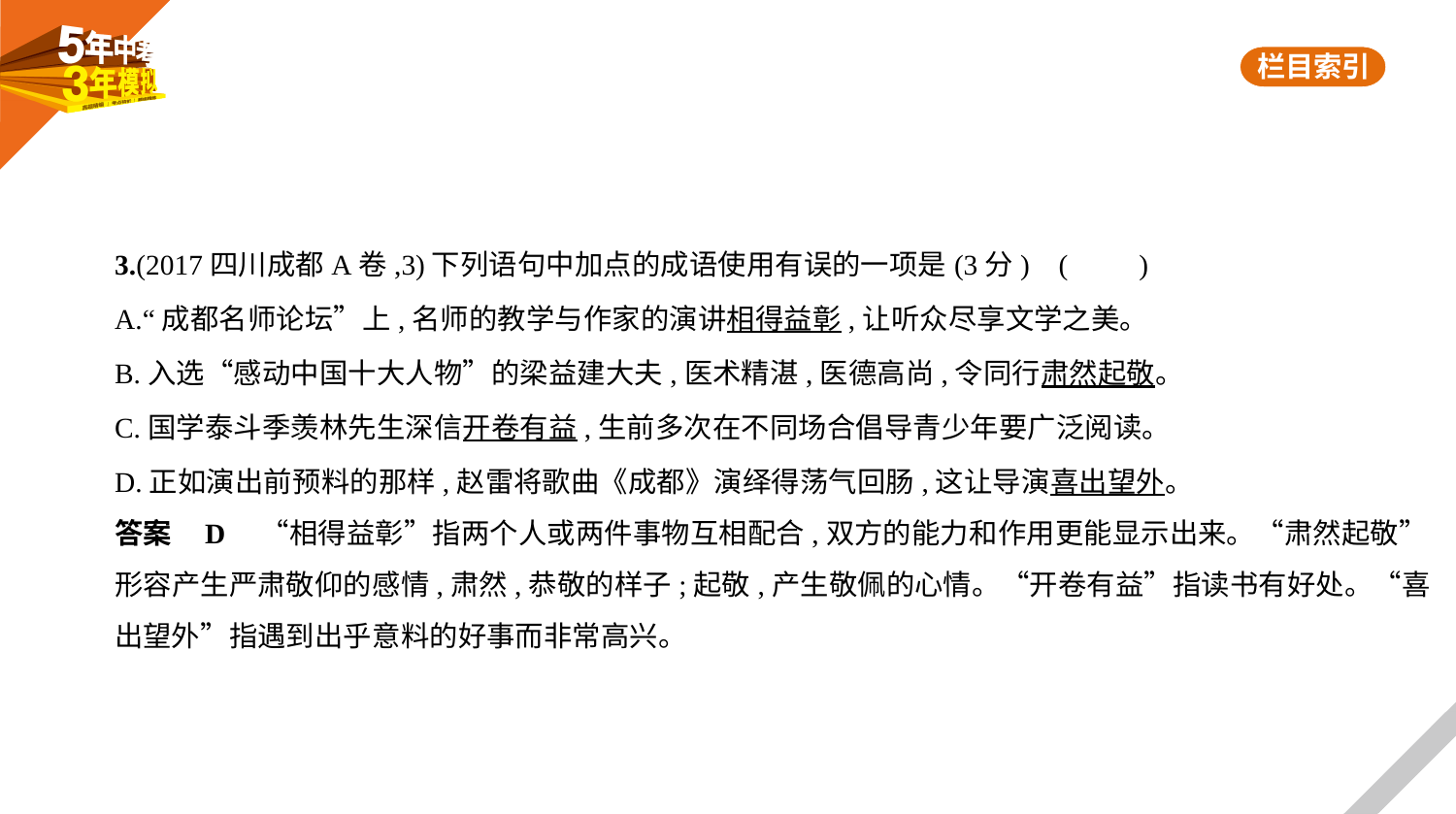

3.(2017四川成都A卷,3)下列语句中加点的成语使用有误的一项是(3分) (　　)
A.“成都名师论坛”上,名师的教学与作家的演讲相得益彰,让听众尽享文学之美。
B.入选“感动中国十大人物”的梁益建大夫,医术精湛,医德高尚,令同行肃然起敬。
C.国学泰斗季羡林先生深信开卷有益,生前多次在不同场合倡导青少年要广泛阅读。
D.正如演出前预料的那样,赵雷将歌曲《成都》演绎得荡气回肠,这让导演喜出望外。
答案    D　“相得益彰”指两个人或两件事物互相配合,双方的能力和作用更能显示出来。“肃然起敬”
形容产生严肃敬仰的感情,肃然,恭敬的样子;起敬,产生敬佩的心情。“开卷有益”指读书有好处。“喜
出望外”指遇到出乎意料的好事而非常高兴。